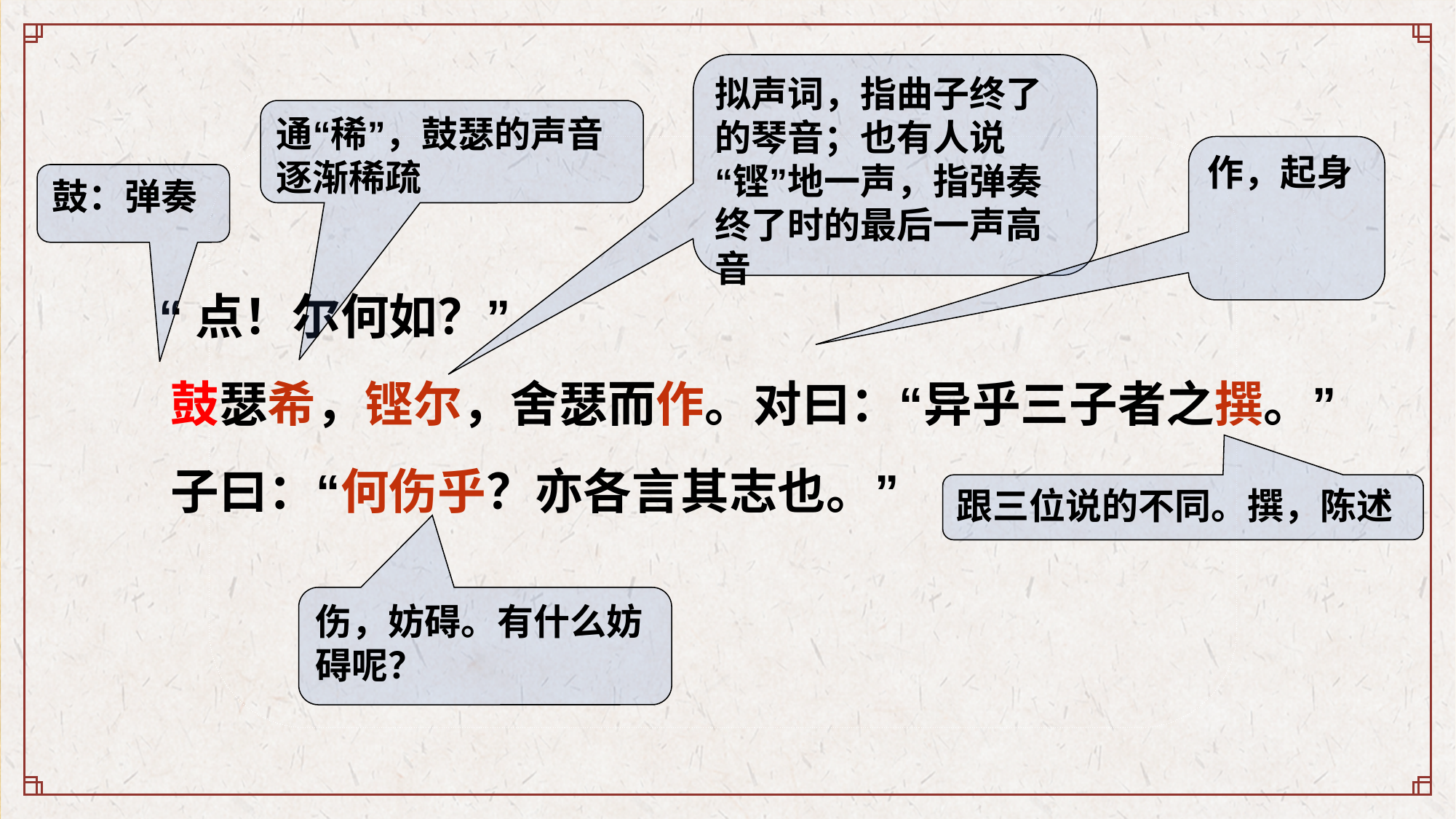

拟声词，指曲子终了的琴音；也有人说“铿”地一声，指弹奏终了时的最后一声高音
通“稀”，鼓瑟的声音逐渐稀疏

作，起身
鼓：弹奏

     “点！尔何如？”
     鼓瑟希，铿尔，舍瑟而作。对曰：“异乎三子者之撰。”
     子曰：“何伤乎？亦各言其志也。”

跟三位说的不同。撰，陈述
伤，妨碍。有什么妨碍呢？